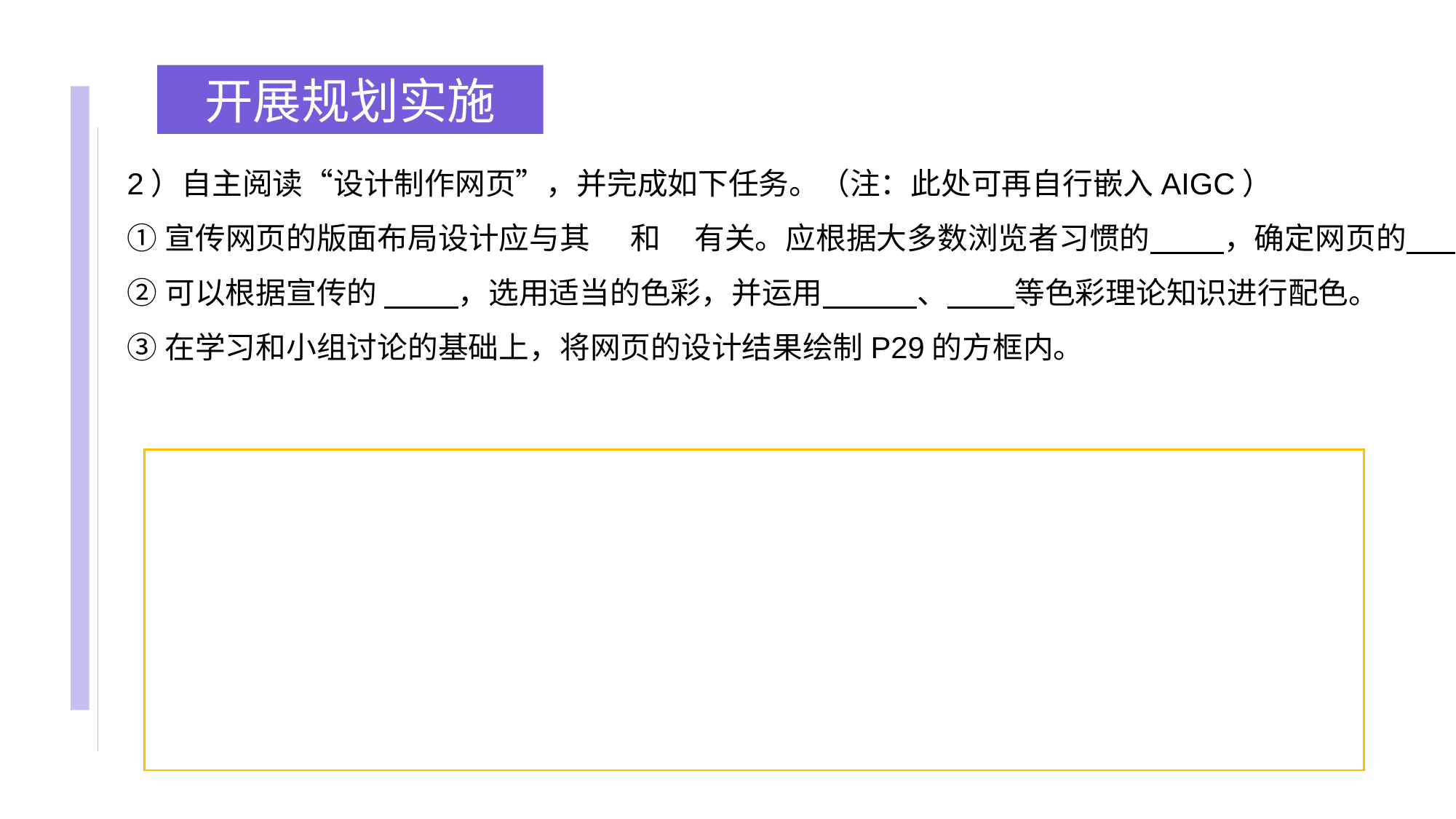

开展规划实施

2）自主阅读“设计制作网页”，并完成如下任务。（注：此处可再自行嵌入AIGC）
①宣传网页的版面布局设计应与其      和     有关。应根据大多数浏览者习惯的           ，确定网页的           。
②可以根据宣传的            ，选用适当的色彩，并运用              、          等色彩理论知识进行配色。
③在学习和小组讨论的基础上，将网页的设计结果绘制P29的方框内。

|  |
| --- |